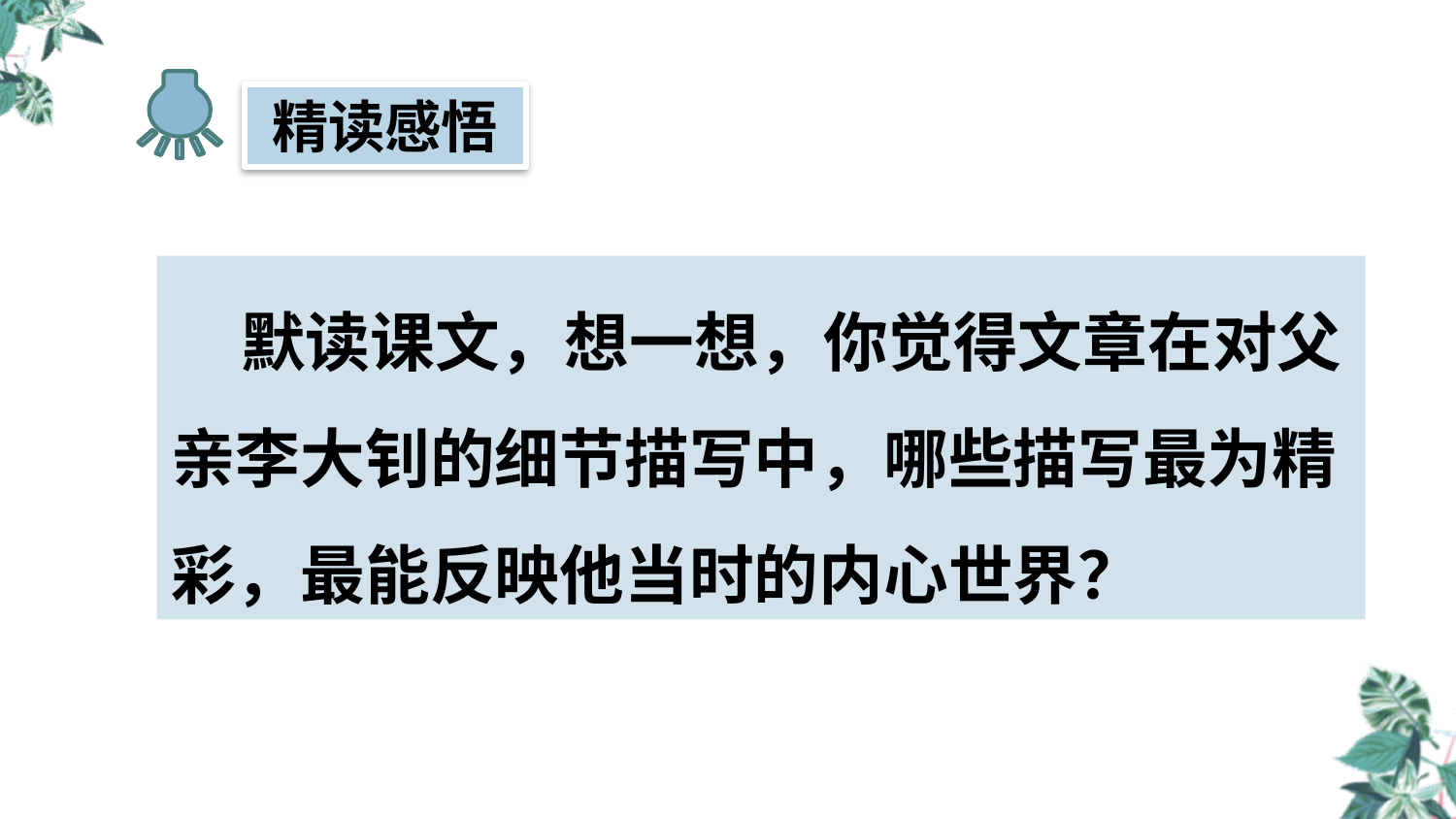

精读感悟
    默读课文，想一想，你觉得文章在对父亲李大钊的细节描写中，哪些描写最为精彩，最能反映他当时的内心世界？